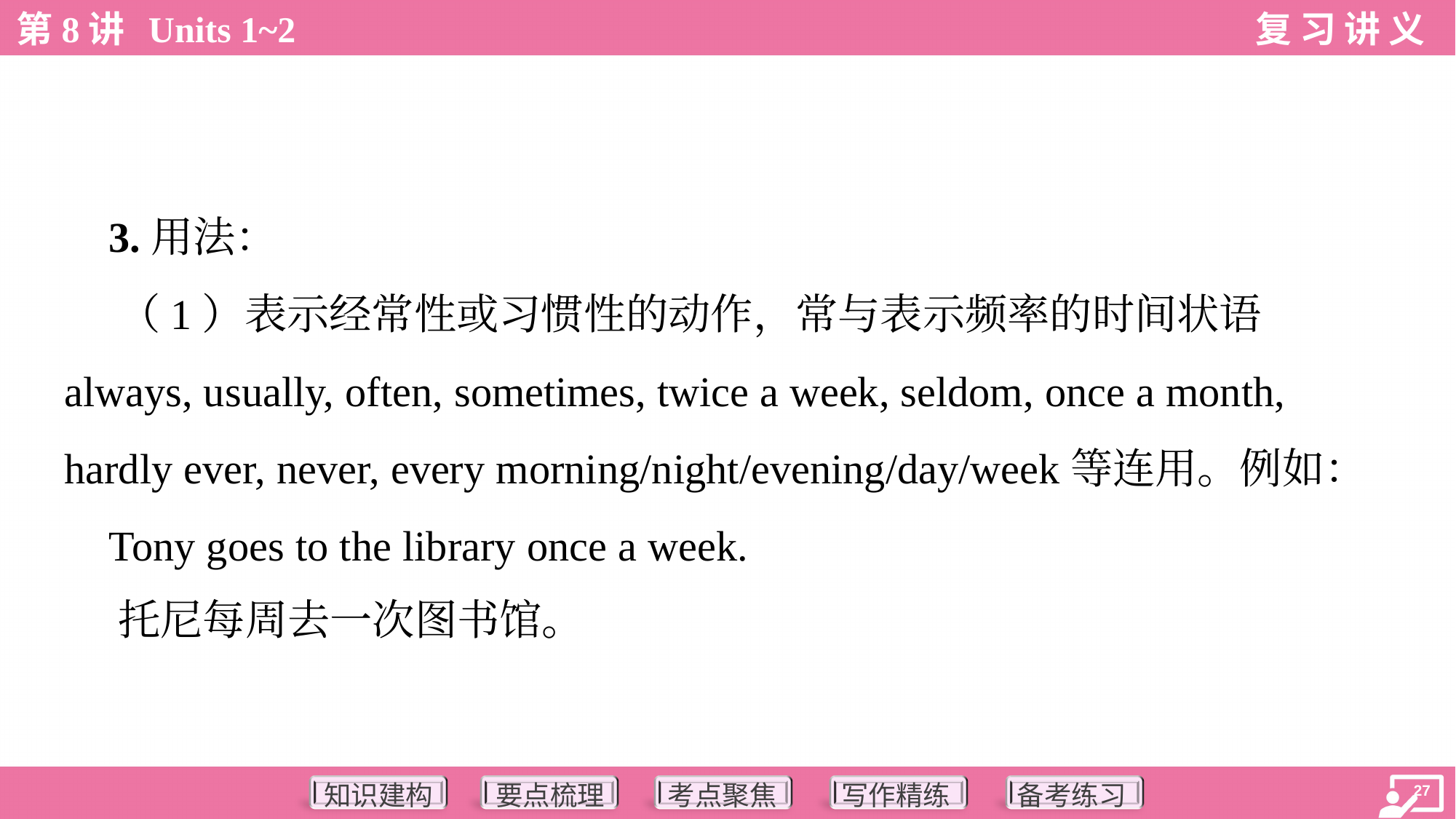

3.用法：
    （1）表示经常性或习惯性的动作，常与表示频率的时间状语
always, usually, often, sometimes, twice a week, seldom, once a month,
hardly ever, never, every morning/night/evening/day/week等连用。例如：
    Tony goes to the library once a week.
    托尼每周去一次图书馆。